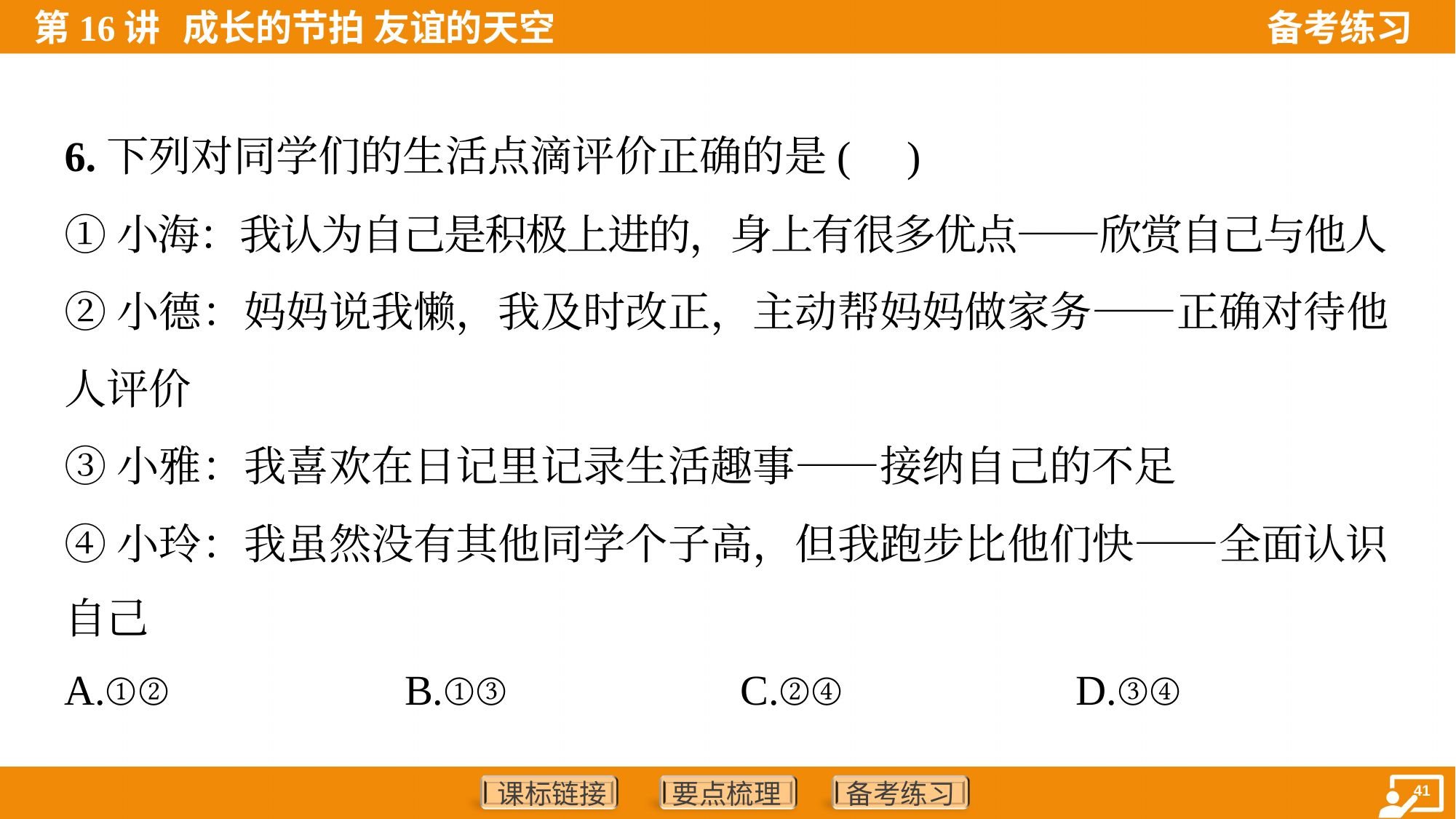

6.下列对同学们的生活点滴评价正确的是(     )
①小海：我认为自己是积极上进的，身上有很多优点——欣赏自己与他人
②小德：妈妈说我懒，我及时改正，主动帮妈妈做家务——正确对待他
人评价
③小雅：我喜欢在日记里记录生活趣事——接纳自己的不足
④小玲：我虽然没有其他同学个子高，但我跑步比他们快——全面认识
自己
A.①②	B.①③	C.②④	D.③④